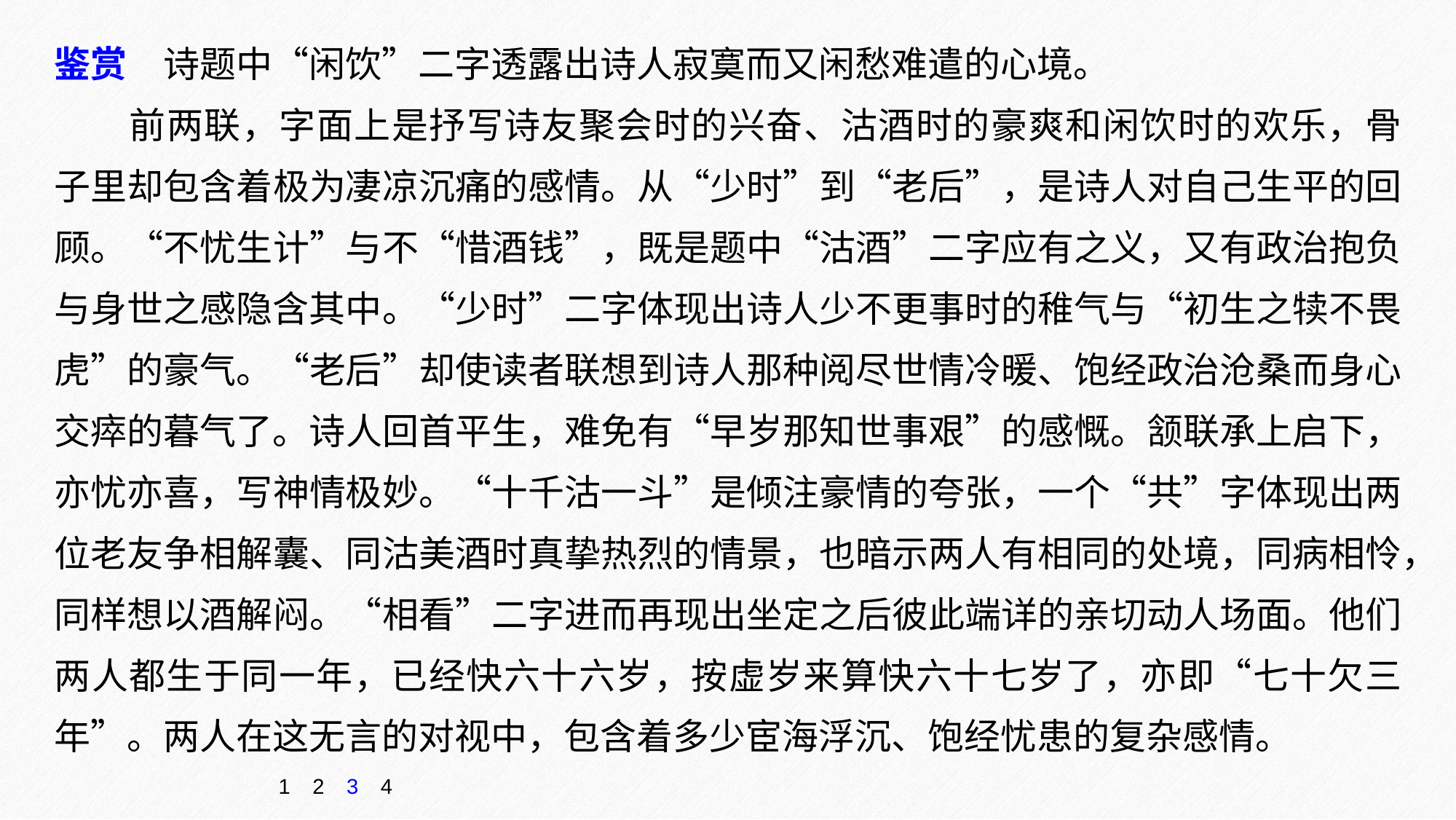

鉴赏　诗题中“闲饮”二字透露出诗人寂寞而又闲愁难遣的心境。
前两联，字面上是抒写诗友聚会时的兴奋、沽酒时的豪爽和闲饮时的欢乐，骨子里却包含着极为凄凉沉痛的感情。从“少时”到“老后”，是诗人对自己生平的回顾。“不忧生计”与不“惜酒钱”，既是题中“沽酒”二字应有之义，又有政治抱负与身世之感隐含其中。“少时”二字体现出诗人少不更事时的稚气与“初生之犊不畏虎”的豪气。“老后”却使读者联想到诗人那种阅尽世情冷暖、饱经政治沧桑而身心交瘁的暮气了。诗人回首平生，难免有“早岁那知世事艰”的感慨。颔联承上启下，亦忧亦喜，写神情极妙。“十千沽一斗”是倾注豪情的夸张，一个“共”字体现出两位老友争相解囊、同沽美酒时真挚热烈的情景，也暗示两人有相同的处境，同病相怜，同样想以酒解闷。“相看”二字进而再现出坐定之后彼此端详的亲切动人场面。他们两人都生于同一年，已经快六十六岁，按虚岁来算快六十七岁了，亦即“七十欠三年”。两人在这无言的对视中，包含着多少宦海浮沉、饱经忧患的复杂感情。
1
2
3
4